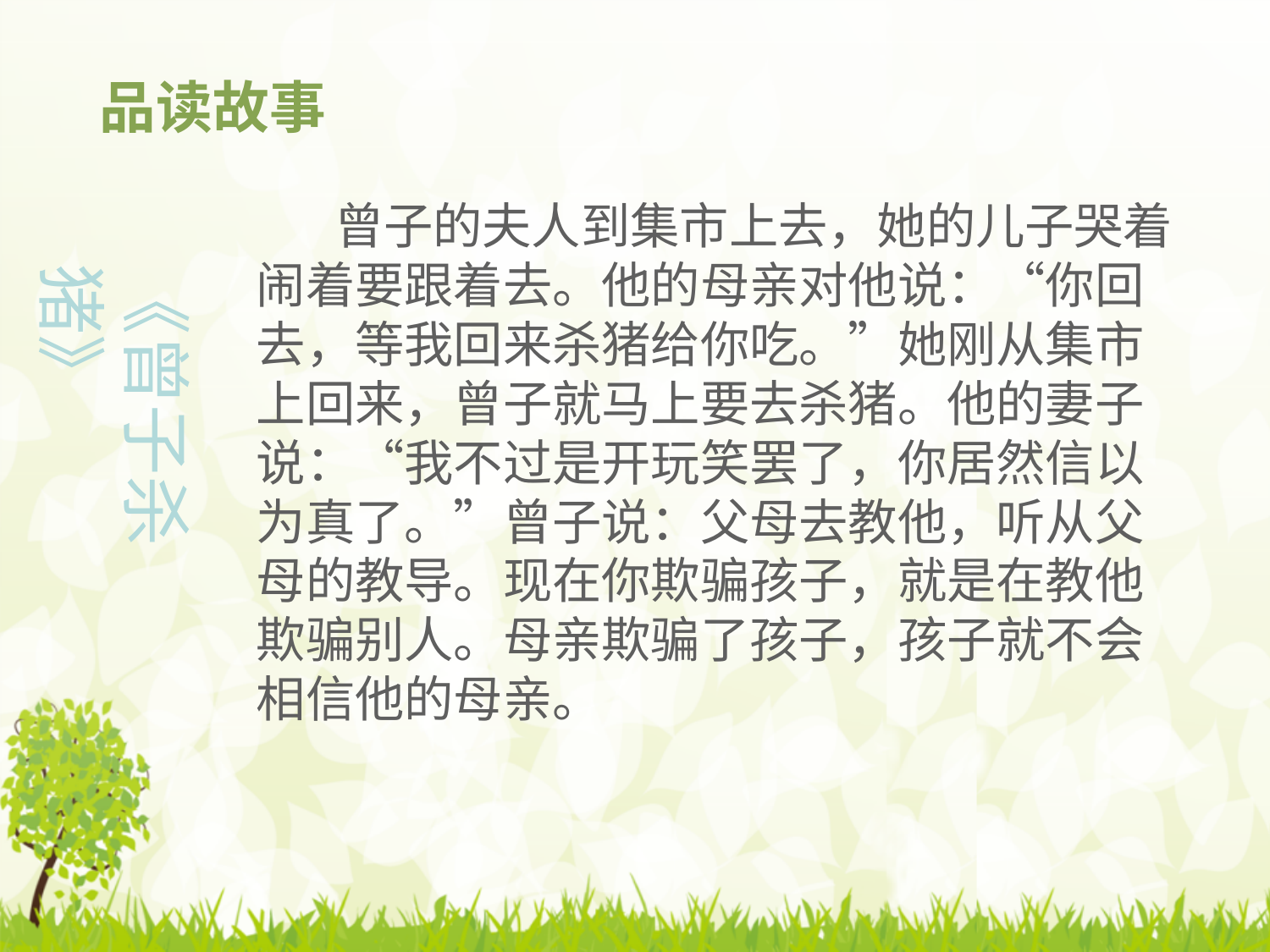

品读故事
      曾子的夫人到集市上去，她的儿子哭着闹着要跟着去。他的母亲对他说：“你回去，等我回来杀猪给你吃。”她刚从集市上回来，曾子就马上要去杀猪。他的妻子说：“我不过是开玩笑罢了，你居然信以为真了。”曾子说：父母去教他，听从父母的教导。现在你欺骗孩子，就是在教他欺骗别人。母亲欺骗了孩子，孩子就不会相信他的母亲。
《曾子杀猪》